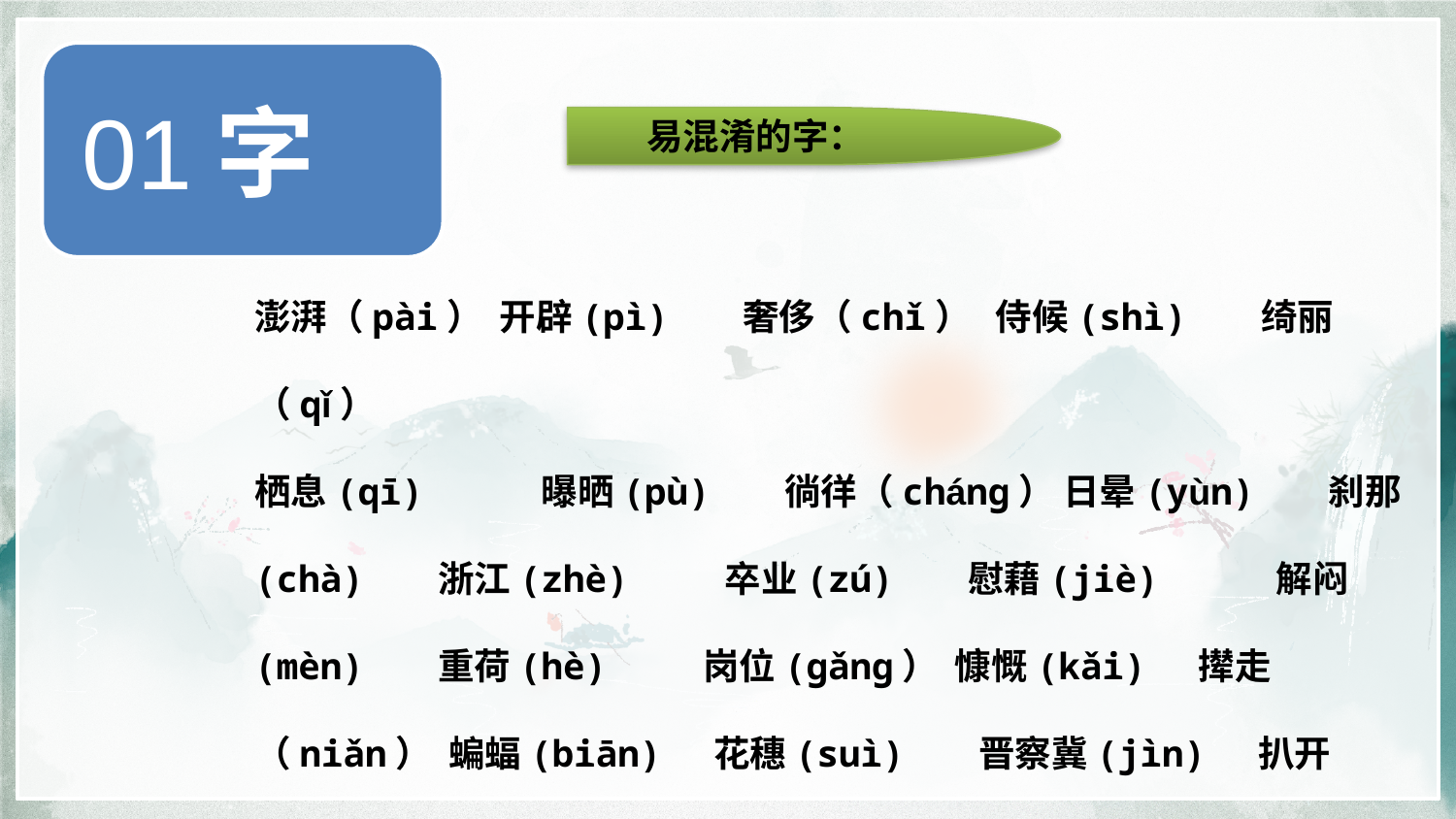

01字
易混淆的字：

澎湃（pài）  开辟(pì)   奢侈（chǐ）   侍候(shì)   绮丽（qǐ）
栖息(qī)     曝晒(pù)   徜徉（cháng） 日晕(yùn)   刹那(chà)   浙江(zhè)    卒业(zú)   慰藉(jiè)     解闷(mèn)   重荷(hè)    岗位(gǎng）  慷慨(kǎi)  撵走（niǎn）  蝙蝠(biān)  花穗(suì)   晋察冀(jìn)  扒开(bā)   剖开(pōu)     孵化(fū)    成绩(jì)
剖开(pōu)